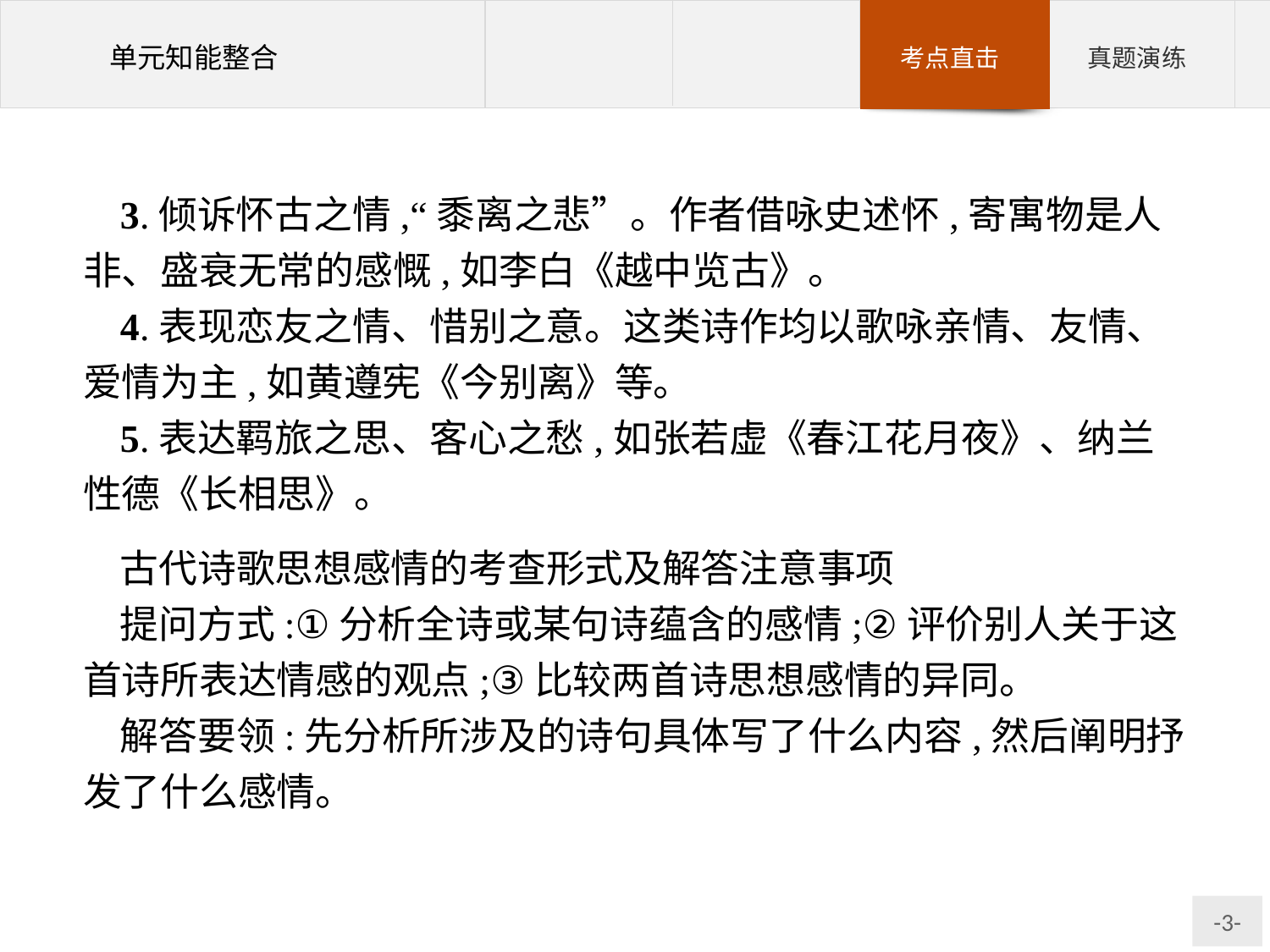

3.倾诉怀古之情,“黍离之悲”。作者借咏史述怀,寄寓物是人非、盛衰无常的感慨,如李白《越中览古》。
4.表现恋友之情、惜别之意。这类诗作均以歌咏亲情、友情、爱情为主,如黄遵宪《今别离》等。
5.表达羁旅之思、客心之愁,如张若虚《春江花月夜》、纳兰性德《长相思》。
古代诗歌思想感情的考查形式及解答注意事项
提问方式:①分析全诗或某句诗蕴含的感情;②评价别人关于这首诗所表达情感的观点;③比较两首诗思想感情的异同。
解答要领:先分析所涉及的诗句具体写了什么内容,然后阐明抒发了什么感情。